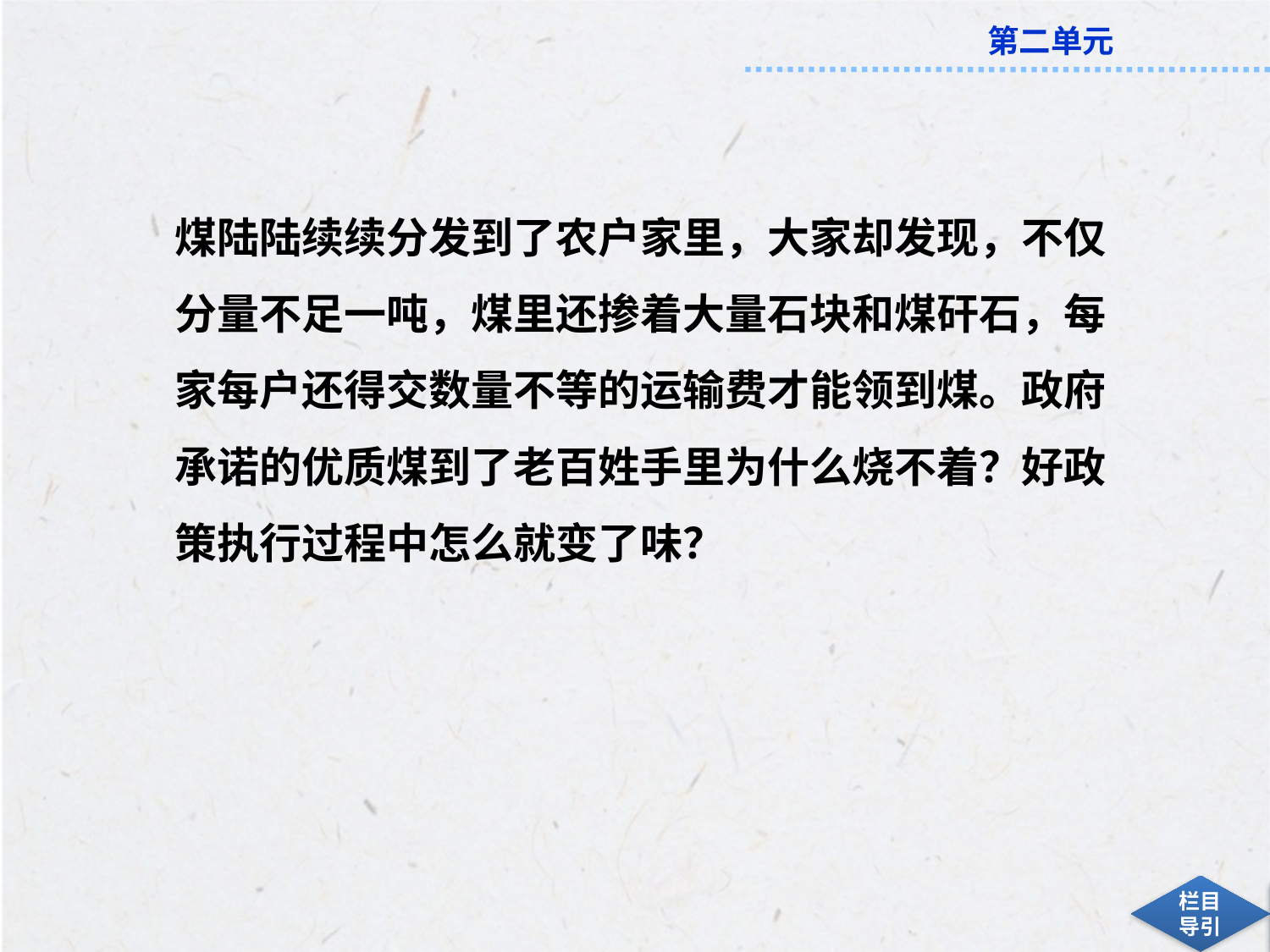

煤陆陆续续分发到了农户家里，大家却发现，不仅分量不足一吨，煤里还掺着大量石块和煤矸石，每家每户还得交数量不等的运输费才能领到煤。政府承诺的优质煤到了老百姓手里为什么烧不着？好政策执行过程中怎么就变了味？